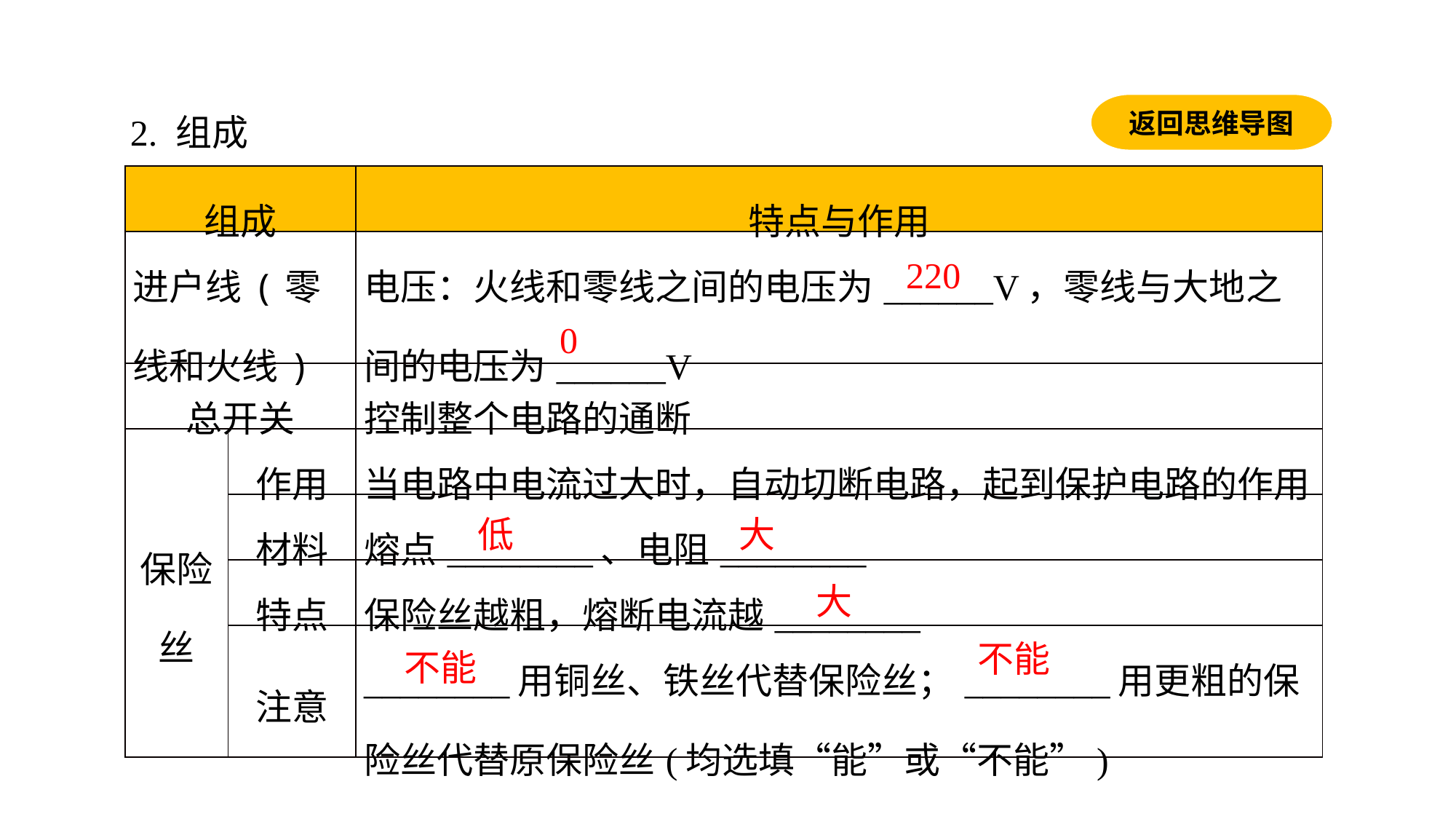

返回思维导图
2. 组成
| 组成 |  | 特点与作用 |
| --- | --- | --- |
| 进户线(零线和火线) |  | 电压：火线和零线之间的电压为\_\_\_\_\_\_V，零线与大地之间的电压为\_\_\_\_\_\_V |
| 总开关 |  | 控制整个电路的通断 |
| 保险丝 | 作用 | 当电路中电流过大时，自动切断电路，起到保护电路的作用 |
|  | 材料 | 熔点\_\_\_\_\_\_\_\_、电阻\_\_\_\_\_\_\_\_ |
|  | 特点 | 保险丝越粗，熔断电流越\_\_\_\_\_\_\_\_ |
|  | 注意 | \_\_\_\_\_\_\_\_用铜丝、铁丝代替保险丝；\_\_\_\_\_\_\_\_用更粗的保险丝代替原保险丝(均选填“能”或“不能”) |
220
0
低
大
大
不能
不能